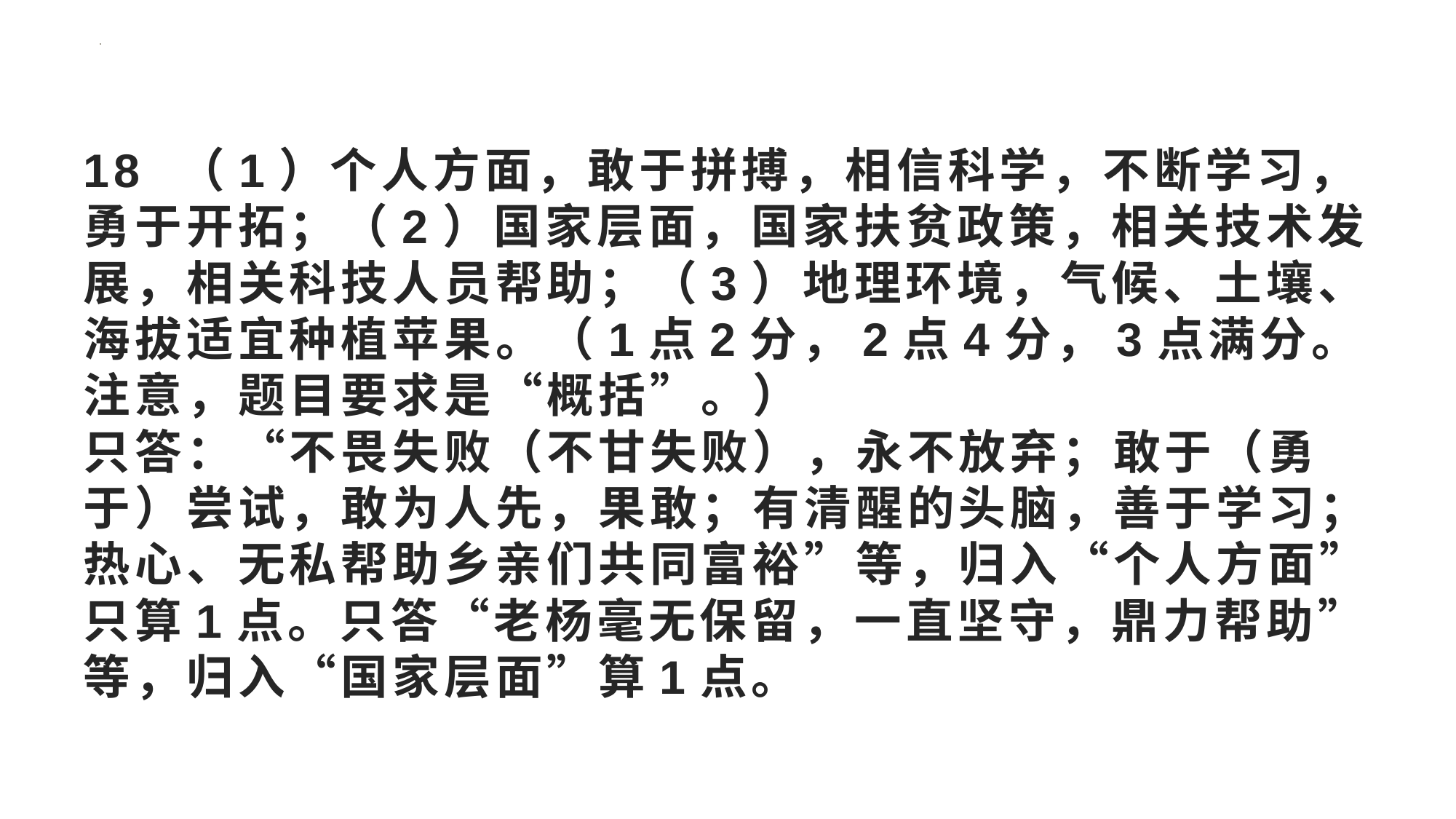

# 18	（1）个人方面，敢于拼搏，相信科学，不断学习，勇于开拓；（2）国家层面，国家扶贫政策，相关技术发展，相关科技人员帮助；（3）地理环境，气候、土壤、海拔适宜种植苹果。（1点2分，2点4分，3点满分。注意，题目要求是“概括”。） 只答：“不畏失败（不甘失败），永不放弃；敢于（勇于）尝试，敢为人先，果敢；有清醒的头脑，善于学习；热心、无私帮助乡亲们共同富裕”等，归入“个人方面”只算1点。只答“老杨毫无保留，一直坚守，鼎力帮助”等，归入“国家层面”算1点。